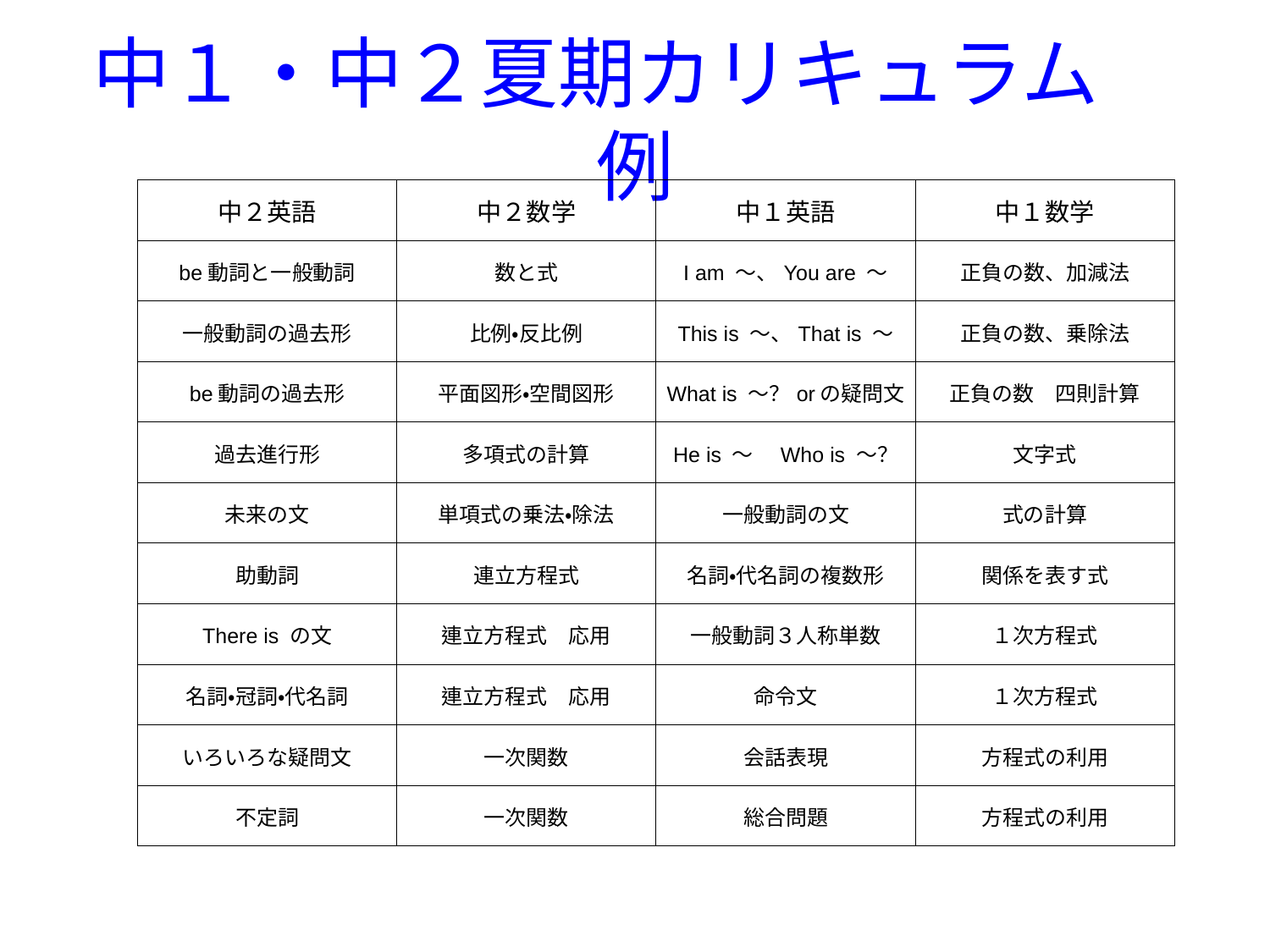

# 中１・中２夏期カリキュラム　例
| 中２英語 | 中２数学 | 中１英語 | 中１数学 |
| --- | --- | --- | --- |
| be動詞と一般動詞 | 数と式 | I am ～、You are ～ | 正負の数、加減法 |
| 一般動詞の過去形 | 比例・反比例 | This is ～、That is ～ | 正負の数、乗除法 |
| be動詞の過去形 | 平面図形・空間図形 | What is ～？orの疑問文 | 正負の数　四則計算 |
| 過去進行形 | 多項式の計算 | He is ～　Who is ～？ | 文字式 |
| 未来の文 | 単項式の乗法・除法 | 一般動詞の文 | 式の計算 |
| 助動詞 | 連立方程式 | 名詞・代名詞の複数形 | 関係を表す式 |
| There is の文 | 連立方程式　応用 | 一般動詞３人称単数 | １次方程式 |
| 名詞・冠詞・代名詞 | 連立方程式　応用 | 命令文 | １次方程式 |
| いろいろな疑問文 | 一次関数 | 会話表現 | 方程式の利用 |
| 不定詞 | 一次関数 | 総合問題 | 方程式の利用 |